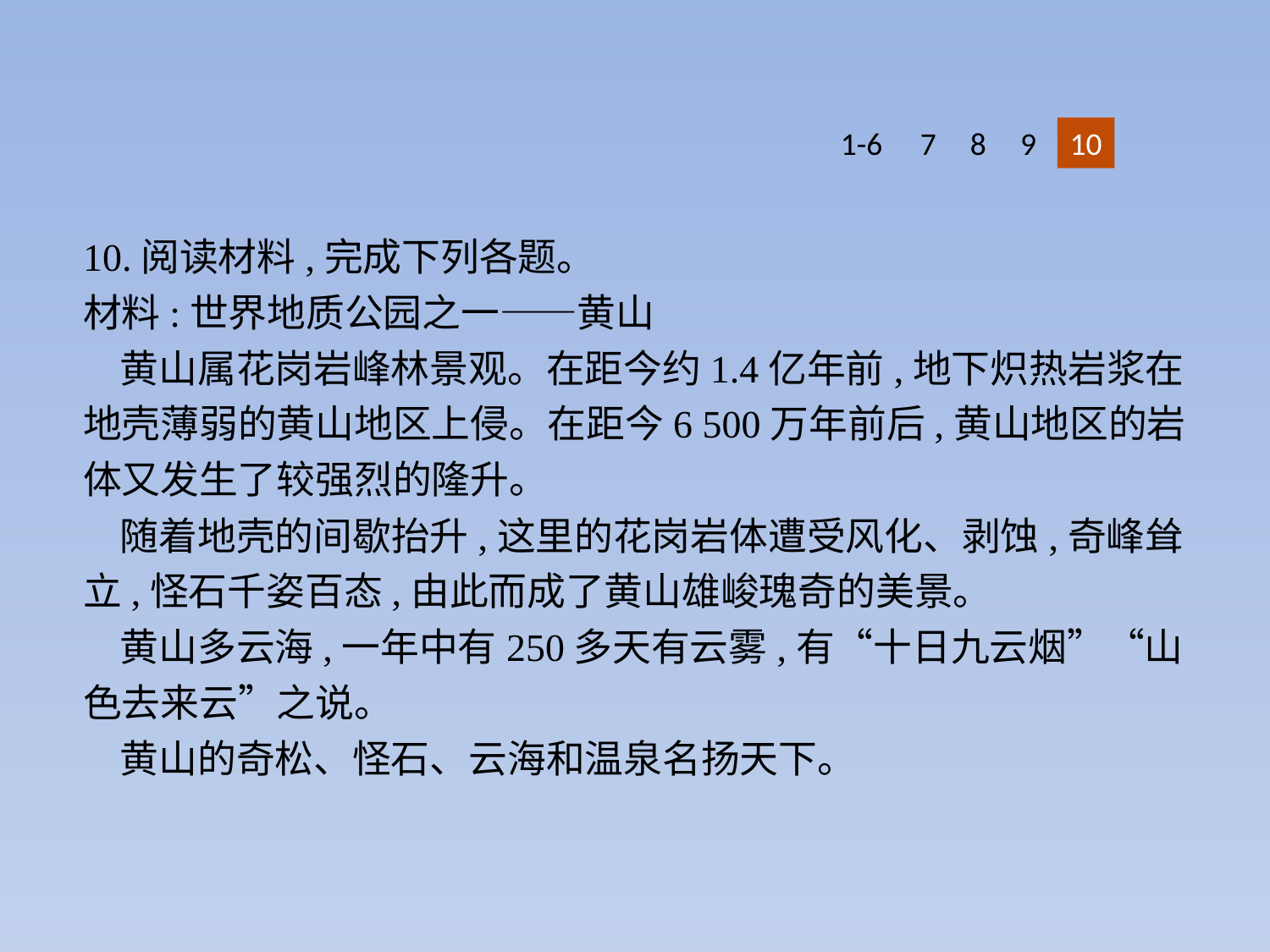

1-6
7
8
9
10
10.阅读材料,完成下列各题。
材料:世界地质公园之一——黄山
黄山属花岗岩峰林景观。在距今约1.4亿年前,地下炽热岩浆在地壳薄弱的黄山地区上侵。在距今6 500万年前后,黄山地区的岩体又发生了较强烈的隆升。
随着地壳的间歇抬升,这里的花岗岩体遭受风化、剥蚀,奇峰耸立,怪石千姿百态,由此而成了黄山雄峻瑰奇的美景。
黄山多云海,一年中有250多天有云雾,有“十日九云烟”“山色去来云”之说。
黄山的奇松、怪石、云海和温泉名扬天下。